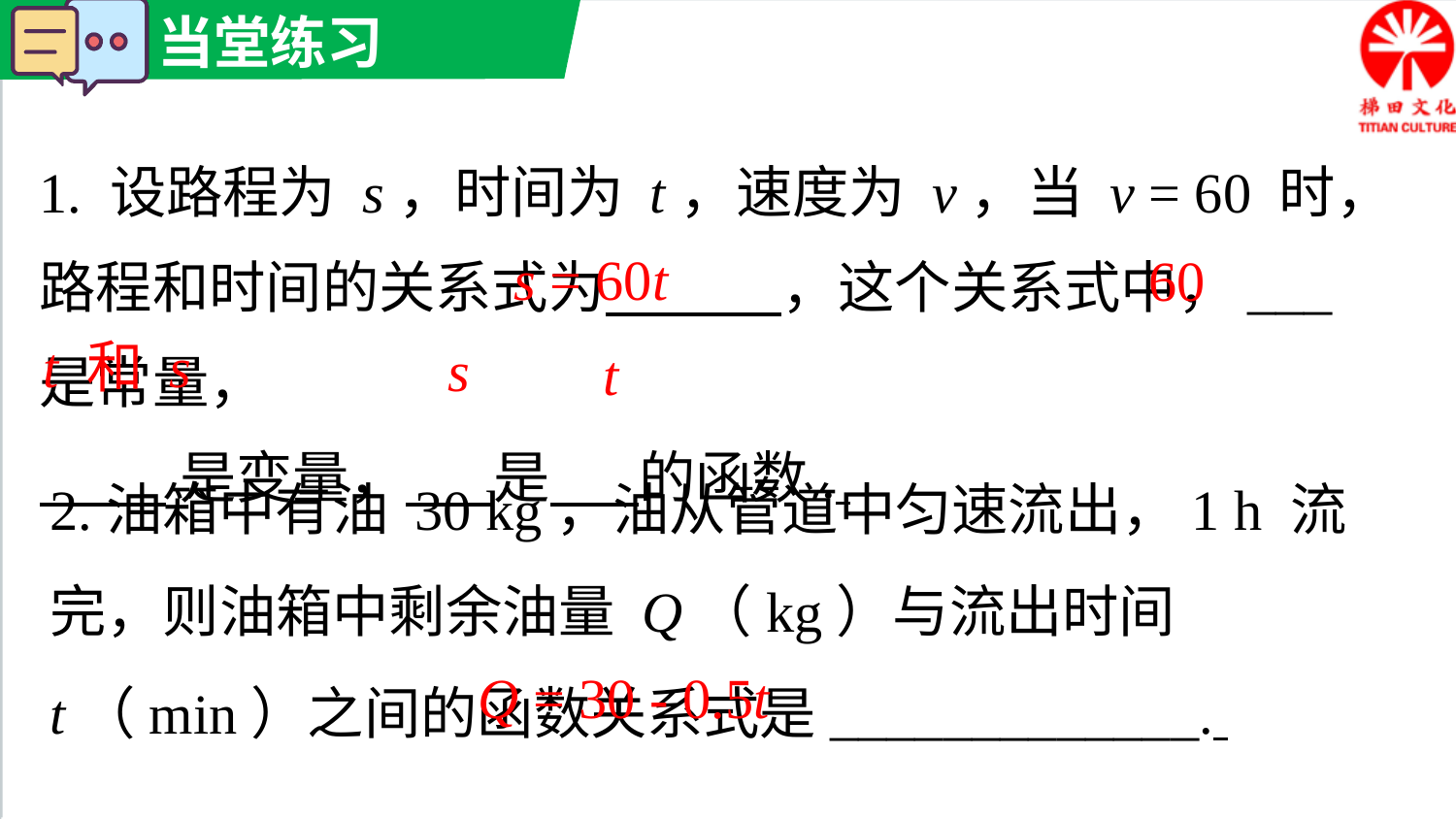

1. 设路程为 s，时间为 t，速度为 v，当 v = 60 时，路程和时间的关系式为              ，这个关系式中，___是常量，
          是变量，       是       的函数.
s = 60t
60
  t 和 s
s
t
2.油箱中有油 30 kg，油从管道中匀速流出，1 h 流完，则油箱中剩余油量 Q（kg）与流出时间 t（min）之间的函数关系式是_____________.
Q = 30 - 0.5t